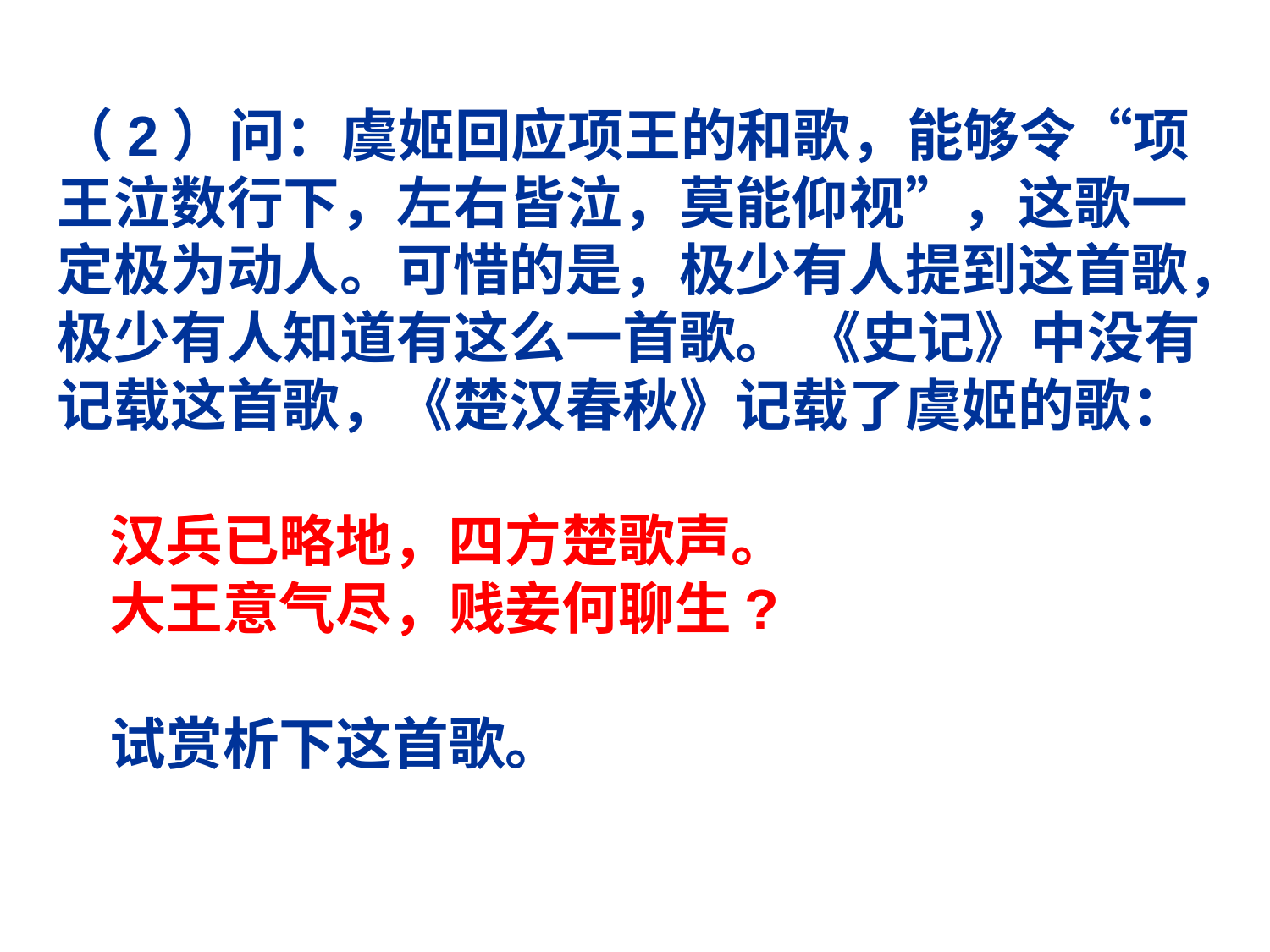

（2）问：虞姬回应项王的和歌，能够令“项王泣数行下，左右皆泣，莫能仰视”，这歌一定极为动人。可惜的是，极少有人提到这首歌，极少有人知道有这么一首歌。 《史记》中没有记载这首歌，《楚汉春秋》记载了虞姬的歌：

   汉兵已略地，四方楚歌声。
   大王意气尽，贱妾何聊生?

   试赏析下这首歌。